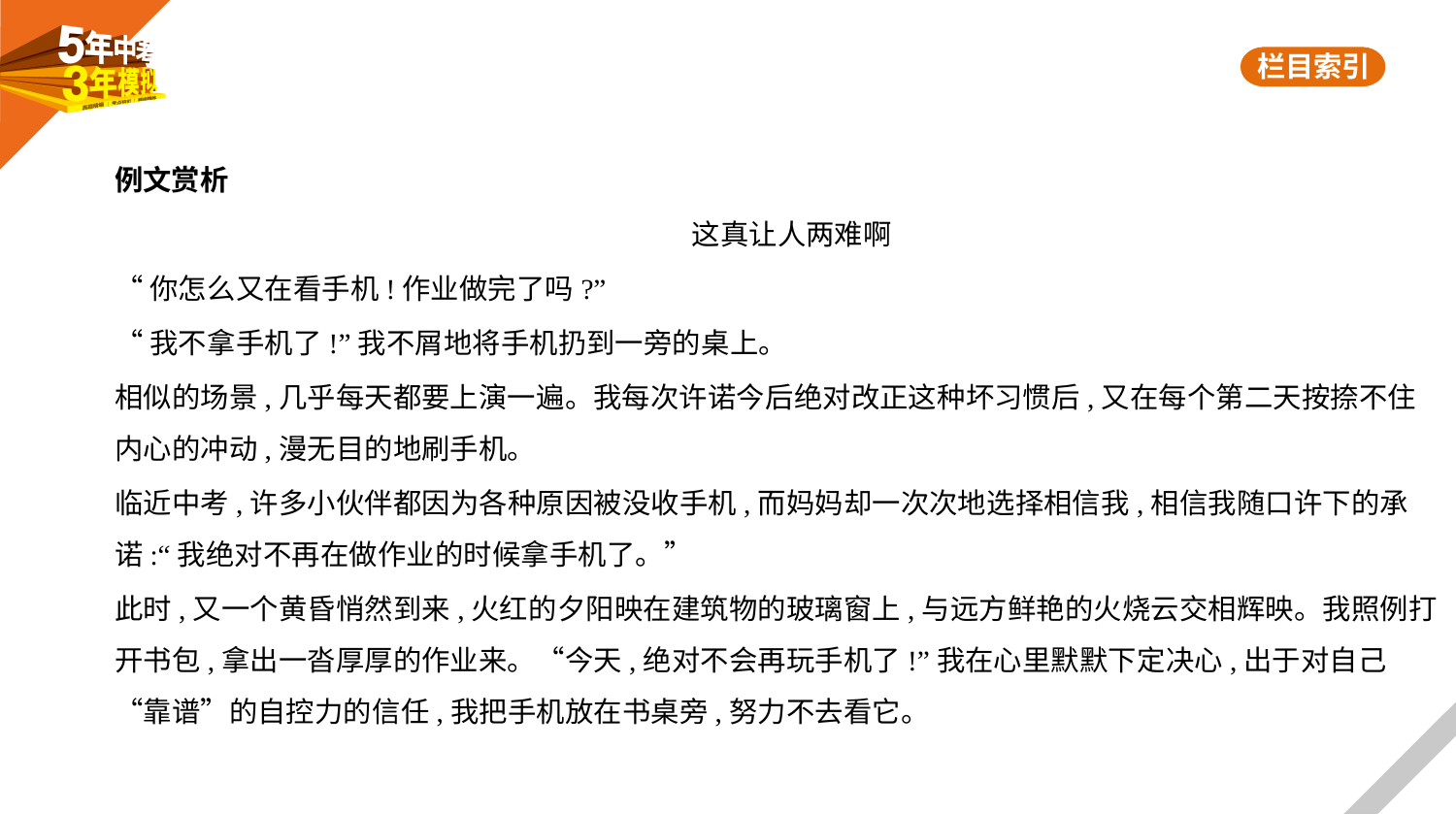

例文赏析
这真让人两难啊
“你怎么又在看手机!作业做完了吗?”
“我不拿手机了!”我不屑地将手机扔到一旁的桌上。
相似的场景,几乎每天都要上演一遍。我每次许诺今后绝对改正这种坏习惯后,又在每个第二天按捺不住
内心的冲动,漫无目的地刷手机。
临近中考,许多小伙伴都因为各种原因被没收手机,而妈妈却一次次地选择相信我,相信我随口许下的承
诺:“我绝对不再在做作业的时候拿手机了。”
此时,又一个黄昏悄然到来,火红的夕阳映在建筑物的玻璃窗上,与远方鲜艳的火烧云交相辉映。我照例打
开书包,拿出一沓厚厚的作业来。“今天,绝对不会再玩手机了!”我在心里默默下定决心,出于对自己
“靠谱”的自控力的信任,我把手机放在书桌旁,努力不去看它。